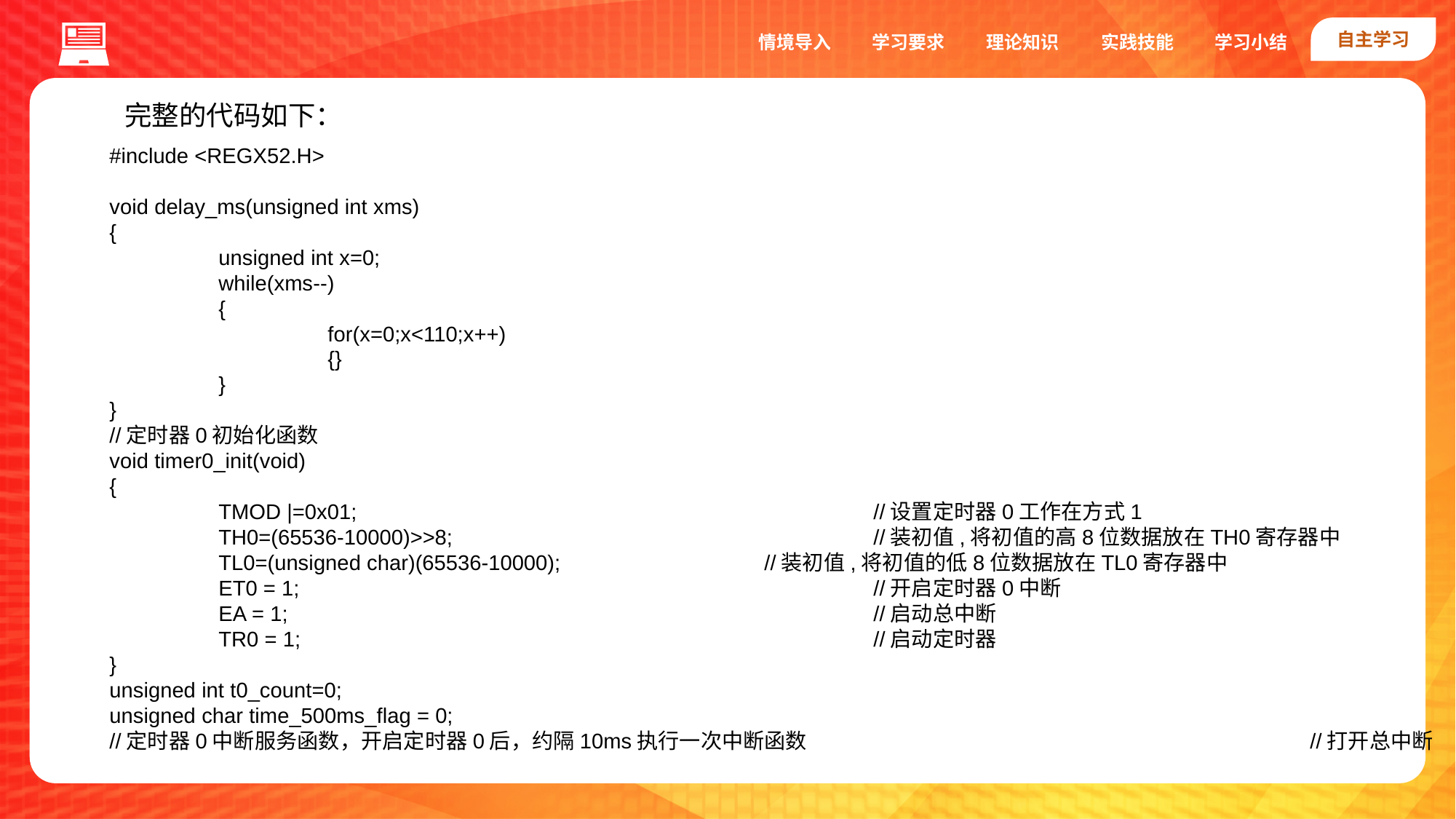

自主学习
实践技能
情境导入
学习要求
理论知识
学习小结

完整的代码如下：
#include <REGX52.H>

void delay_ms(unsigned int xms)
{
	unsigned int x=0;
	while(xms--)
	{
		for(x=0;x<110;x++)
		{}
	}
}
//定时器0初始化函数
void timer0_init(void)
{
	TMOD |=0x01; 					//设置定时器0工作在方式1
	TH0=(65536-10000)>>8;				//装初值,将初值的高8位数据放在TH0寄存器中
	TL0=(unsigned char)(65536-10000);		//装初值,将初值的低8位数据放在TL0寄存器中
	ET0 = 1;						//开启定时器0中断
	EA = 1;						//启动总中断
   	TR0 = 1;						//启动定时器
}
unsigned int t0_count=0;
unsigned char time_500ms_flag = 0;
//定时器0中断服务函数，开启定时器0后，约隔10ms执行一次中断函数					//打开总中断